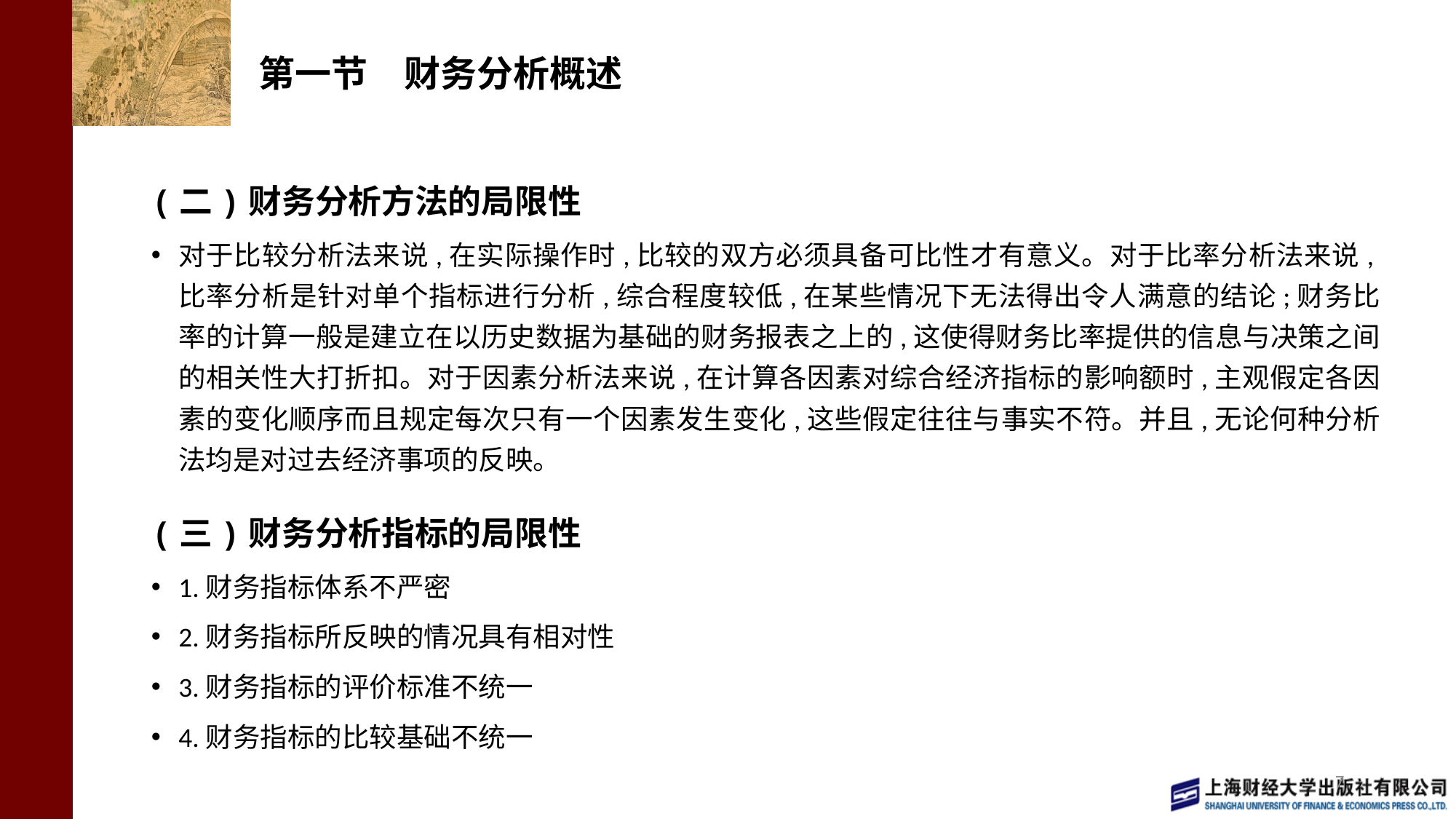

# 第一节　财务分析概述
(二)财务分析方法的局限性
对于比较分析法来说,在实际操作时,比较的双方必须具备可比性才有意义。对于比率分析法来说,比率分析是针对单个指标进行分析,综合程度较低,在某些情况下无法得出令人满意的结论;财务比率的计算一般是建立在以历史数据为基础的财务报表之上的,这使得财务比率提供的信息与决策之间的相关性大打折扣。对于因素分析法来说,在计算各因素对综合经济指标的影响额时,主观假定各因素的变化顺序而且规定每次只有一个因素发生变化,这些假定往往与事实不符。并且,无论何种分析法均是对过去经济事项的反映。
(三)财务分析指标的局限性
1.财务指标体系不严密
2.财务指标所反映的情况具有相对性
3.财务指标的评价标准不统一
4.财务指标的比较基础不统一

7